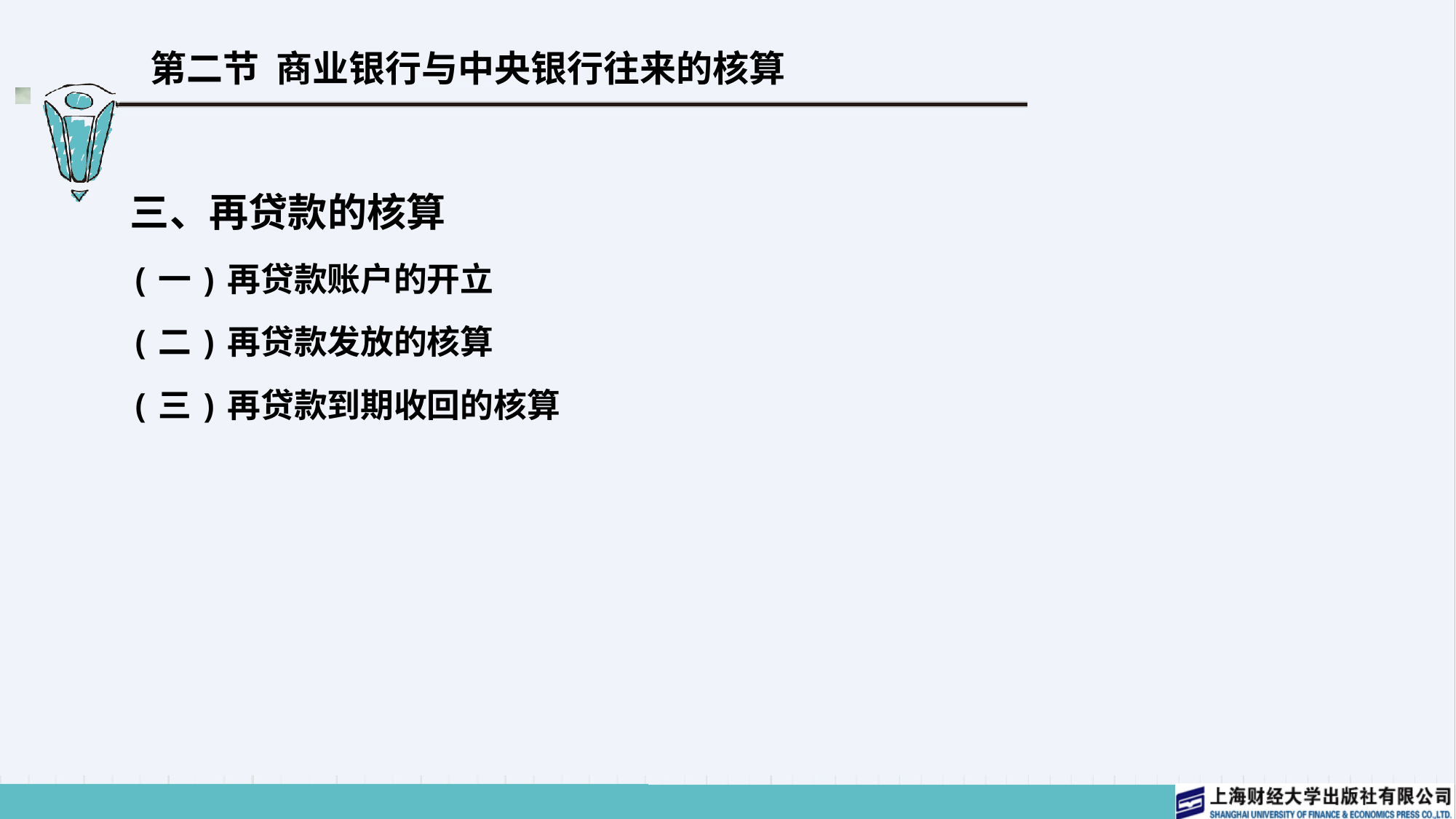

# 第二节  商业银行与中央银行往来的核算
三、再贷款的核算
(一)再贷款账户的开立
(二)再贷款发放的核算
(三)再贷款到期收回的核算